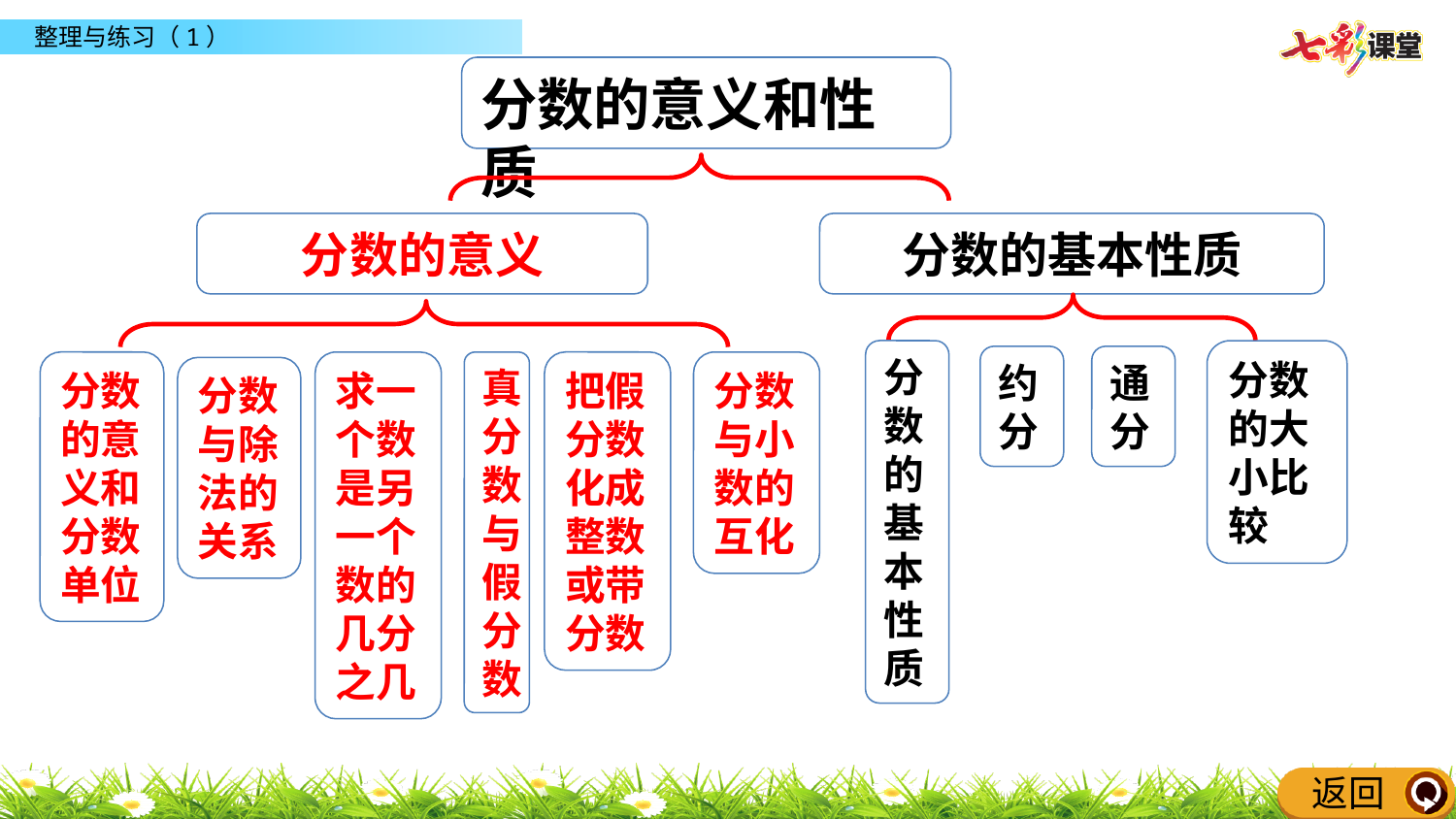

分数的意义和性质

分数的意义
分数的基本性质
分数的基本性质
分数的大小比较
约分
通分
分数的意义和分数单位
求一个数是另一个数的几分之几
真分数与假分数
把假分数化成整数或带分数
分数与小数的互化
分数与除法的关系